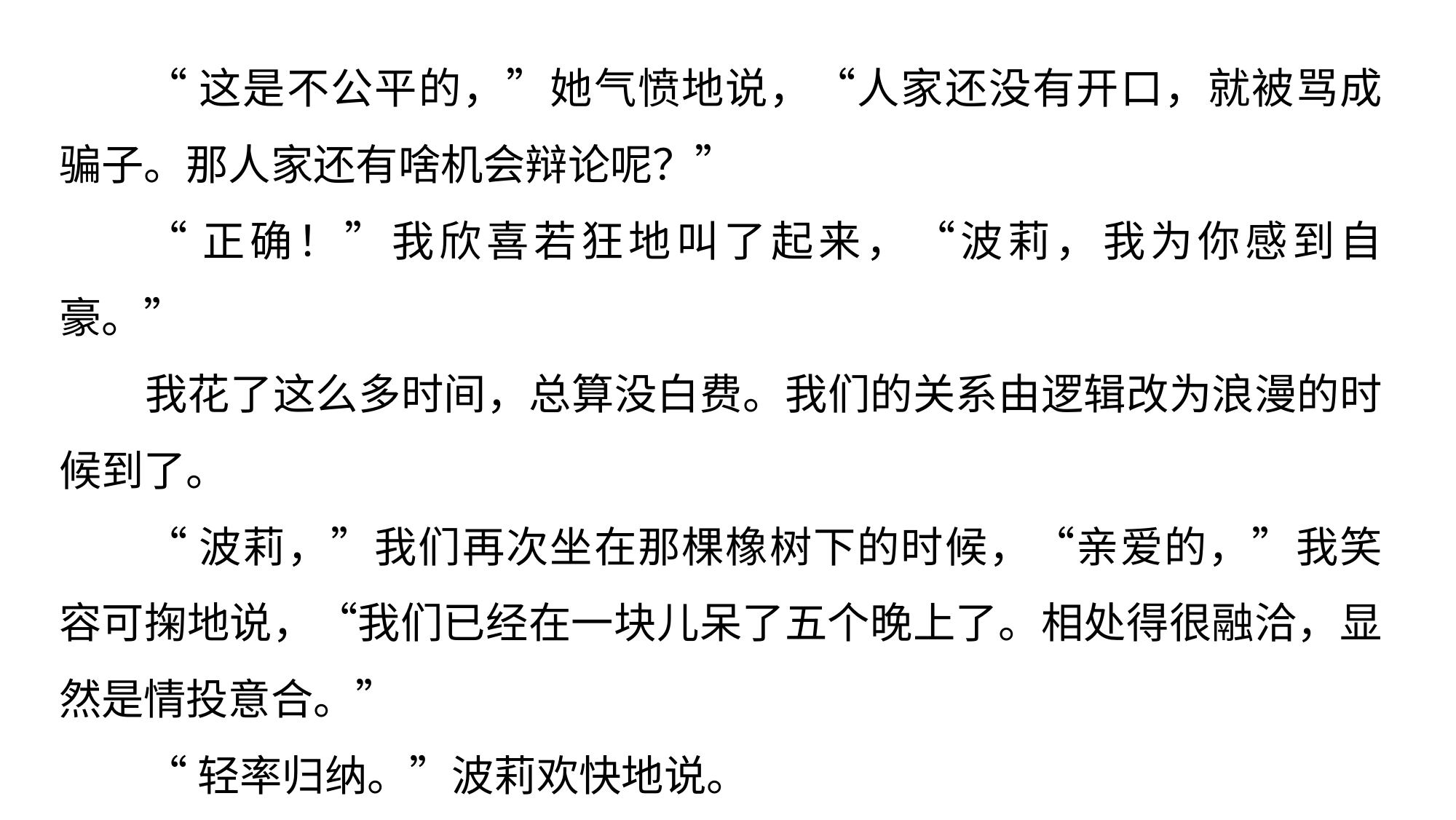

“这是不公平的，”她气愤地说，“人家还没有开口，就被骂成骗子。那人家还有啥机会辩论呢？”
“正确！”我欣喜若狂地叫了起来，“波莉，我为你感到自豪。”
我花了这么多时间，总算没白费。我们的关系由逻辑改为浪漫的时候到了。
“波莉，”我们再次坐在那棵橡树下的时候，“亲爱的，”我笑容可掬地说，“我们已经在一块儿呆了五个晚上了。相处得很融洽，显然是情投意合。”
“轻率归纳。”波莉欢快地说。
“对不起，你说什么？”我问。